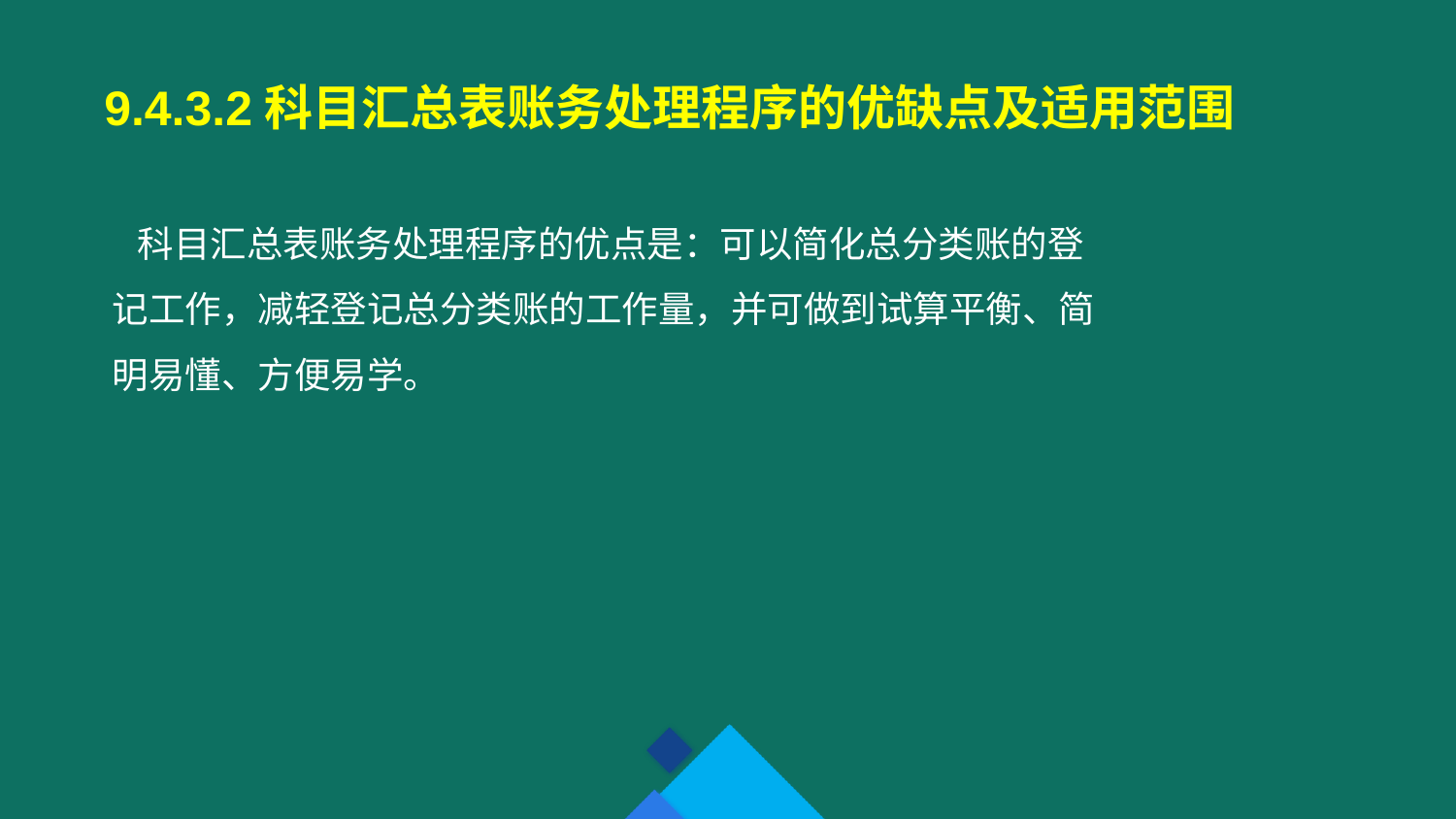

9.4.3.2科目汇总表账务处理程序的优缺点及适用范围
  科目汇总表账务处理程序的优点是：可以简化总分类账的登记工作，减轻登记总分类账的工作量，并可做到试算平衡、简明易懂、方便易学。